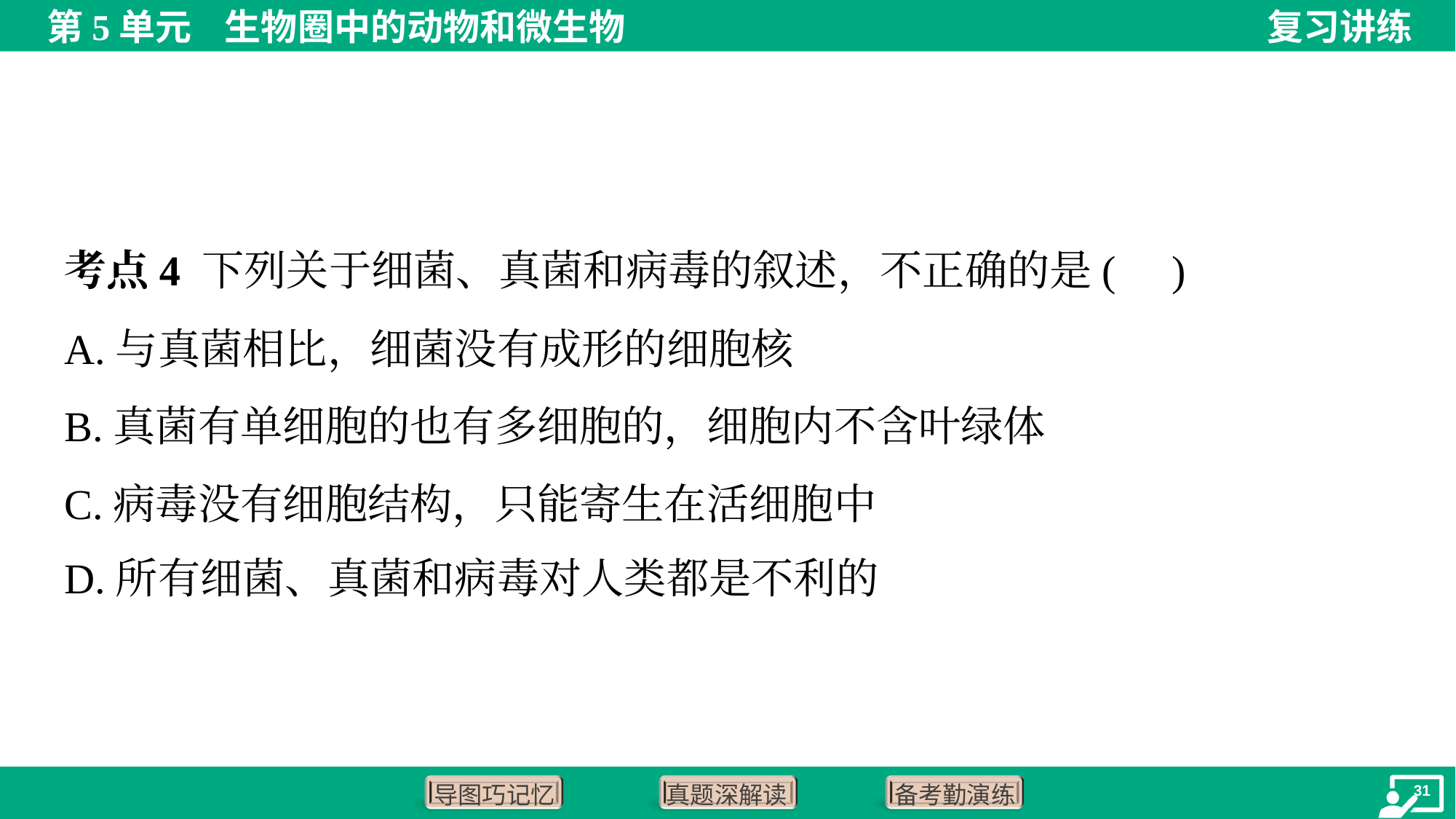

考点4 下列关于细菌、真菌和病毒的叙述，不正确的是(     )
A.与真菌相比，细菌没有成形的细胞核
B.真菌有单细胞的也有多细胞的，细胞内不含叶绿体
C.病毒没有细胞结构，只能寄生在活细胞中
D.所有细菌、真菌和病毒对人类都是不利的